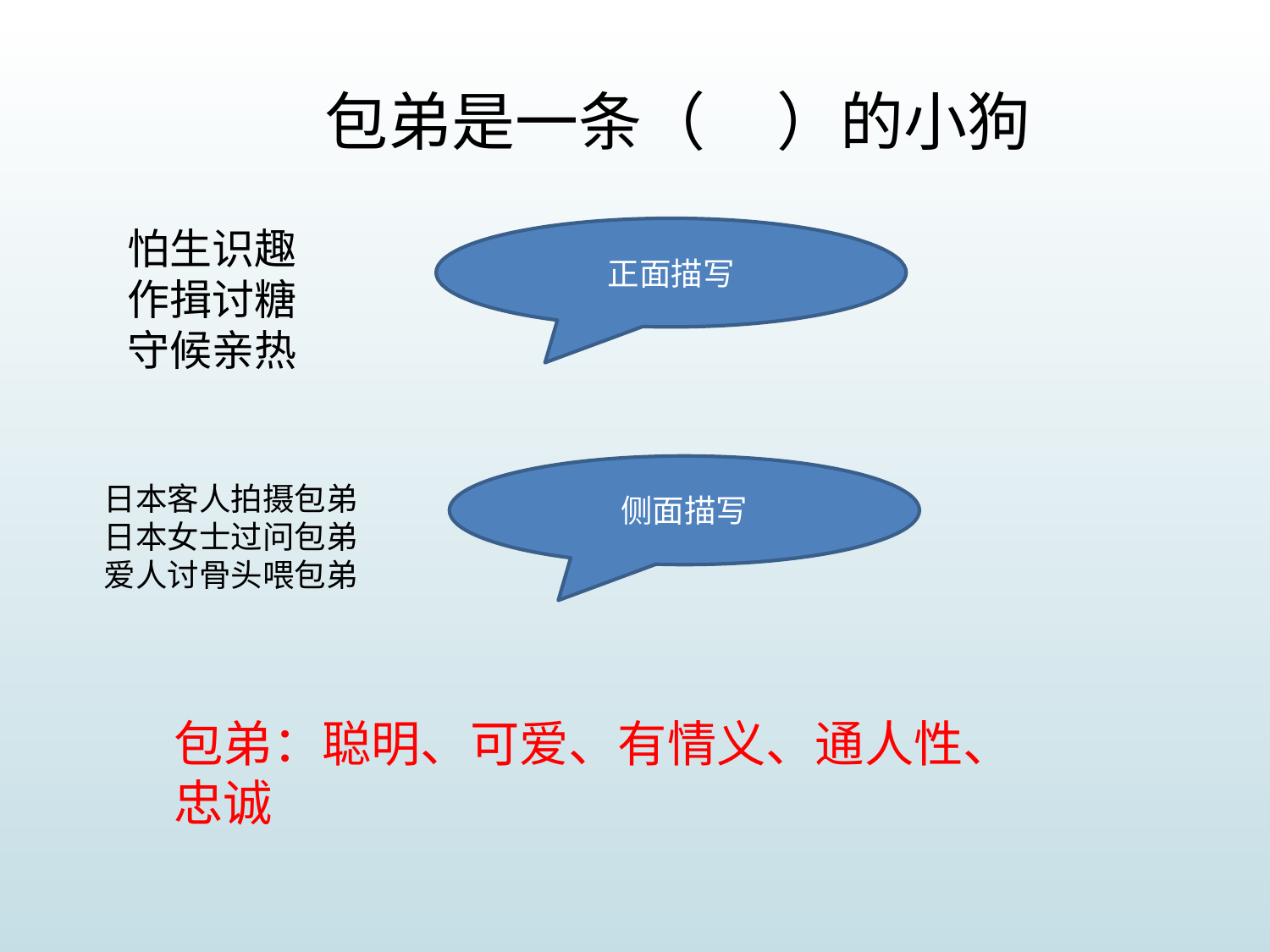

包弟是一条（     ）的小狗
怕生识趣
作揖讨糖
守候亲热
正面描写
侧面描写
日本客人拍摄包弟
日本女士过问包弟
爱人讨骨头喂包弟
包弟：聪明、可爱、有情义、通人性、忠诚